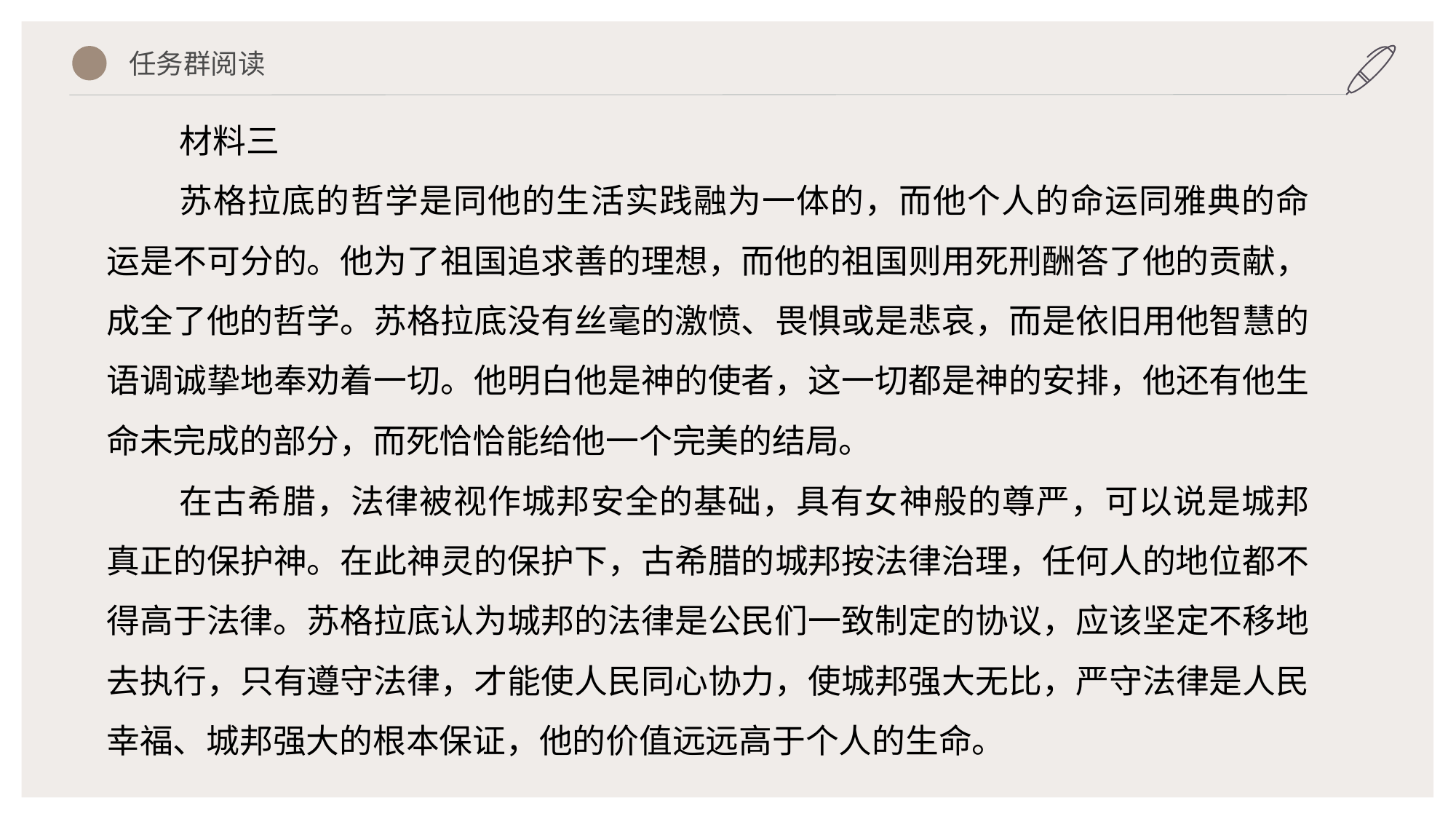

任务群阅读

材料三
苏格拉底的哲学是同他的生活实践融为一体的，而他个人的命运同雅典的命运是不可分的。他为了祖国追求善的理想，而他的祖国则用死刑酬答了他的贡献，成全了他的哲学。苏格拉底没有丝毫的激愤、畏惧或是悲哀，而是依旧用他智慧的语调诚挚地奉劝着一切。他明白他是神的使者，这一切都是神的安排，他还有他生命未完成的部分，而死恰恰能给他一个完美的结局。
在古希腊，法律被视作城邦安全的基础，具有女神般的尊严，可以说是城邦真正的保护神。在此神灵的保护下，古希腊的城邦按法律治理，任何人的地位都不得高于法律。苏格拉底认为城邦的法律是公民们一致制定的协议，应该坚定不移地去执行，只有遵守法律，才能使人民同心协力，使城邦强大无比，严守法律是人民幸福、城邦强大的根本保证，他的价值远远高于个人的生命。